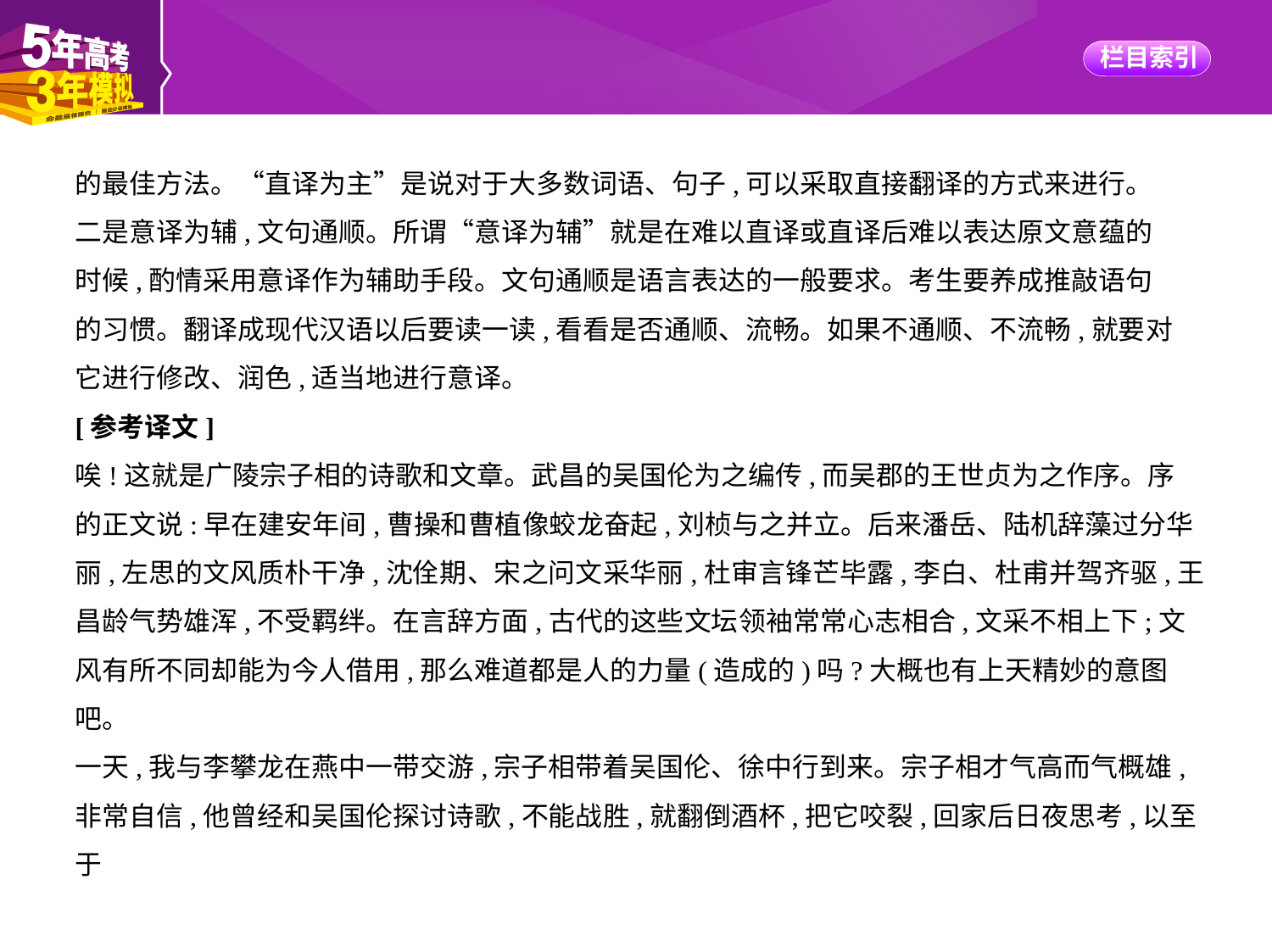

的最佳方法。“直译为主”是说对于大多数词语、句子,可以采取直接翻译的方式来进行。
二是意译为辅,文句通顺。所谓“意译为辅”就是在难以直译或直译后难以表达原文意蕴的
时候,酌情采用意译作为辅助手段。文句通顺是语言表达的一般要求。考生要养成推敲语句
的习惯。翻译成现代汉语以后要读一读,看看是否通顺、流畅。如果不通顺、不流畅,就要对
它进行修改、润色,适当地进行意译。
[参考译文]
唉!这就是广陵宗子相的诗歌和文章。武昌的吴国伦为之编传,而吴郡的王世贞为之作序。序
的正文说:早在建安年间,曹操和曹植像蛟龙奋起,刘桢与之并立。后来潘岳、陆机辞藻过分华
丽,左思的文风质朴干净,沈佺期、宋之问文采华丽,杜审言锋芒毕露,李白、杜甫并驾齐驱,王
昌龄气势雄浑,不受羁绊。在言辞方面,古代的这些文坛领袖常常心志相合,文采不相上下;文
风有所不同却能为今人借用,那么难道都是人的力量(造成的)吗?大概也有上天精妙的意图
吧。
一天,我与李攀龙在燕中一带交游,宗子相带着吴国伦、徐中行到来。宗子相才气高而气概雄,
非常自信,他曾经和吴国伦探讨诗歌,不能战胜,就翻倒酒杯,把它咬裂,回家后日夜思考,以至于